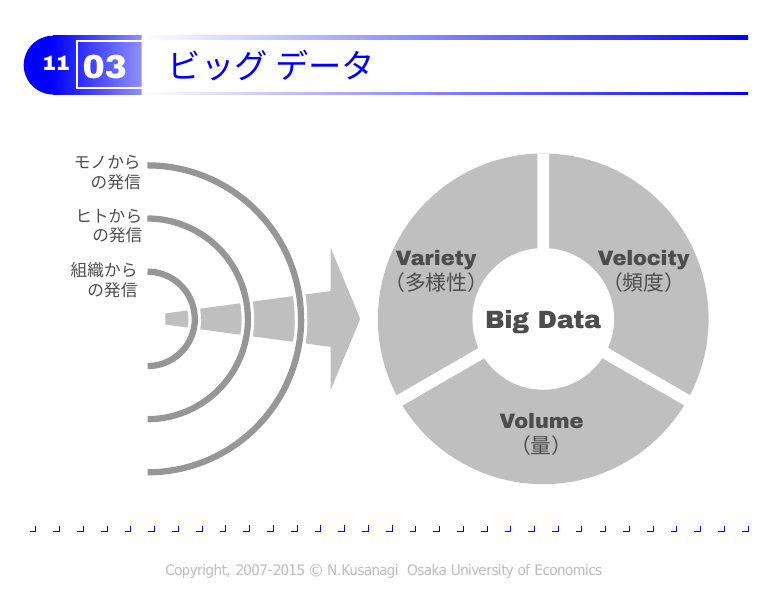

# 03   ビッグ データ
モノから
の発信

ヒトから
の発信

組織から
の発信

Big Data

Variety
（多様性）
Velocity
（頻度）
Volume
（量）